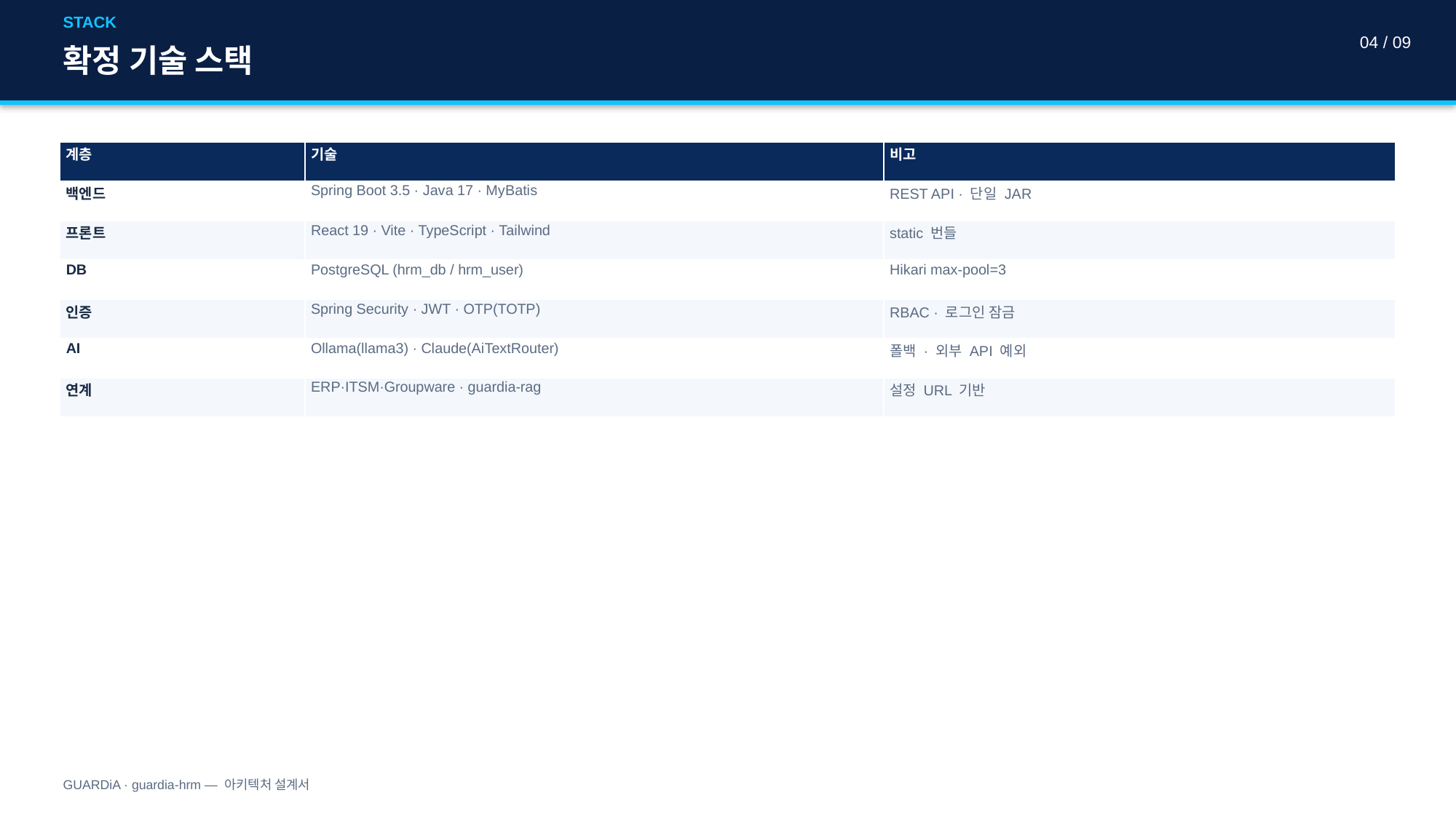

STACK
04 / 09
확정 기술 스택

| 계층 | 기술 | 비고 |
| --- | --- | --- |
| 백엔드 | Spring Boot 3.5 · Java 17 · MyBatis | REST API · 단일 JAR |
| 프론트 | React 19 · Vite · TypeScript · Tailwind | static 번들 |
| DB | PostgreSQL (hrm\_db / hrm\_user) | Hikari max-pool=3 |
| 인증 | Spring Security · JWT · OTP(TOTP) | RBAC · 로그인 잠금 |
| AI | Ollama(llama3) · Claude(AiTextRouter) | 폴백 · 외부 API 예외 |
| 연계 | ERP·ITSM·Groupware · guardia-rag | 설정 URL 기반 |
GUARDiA · guardia-hrm — 아키텍처 설계서